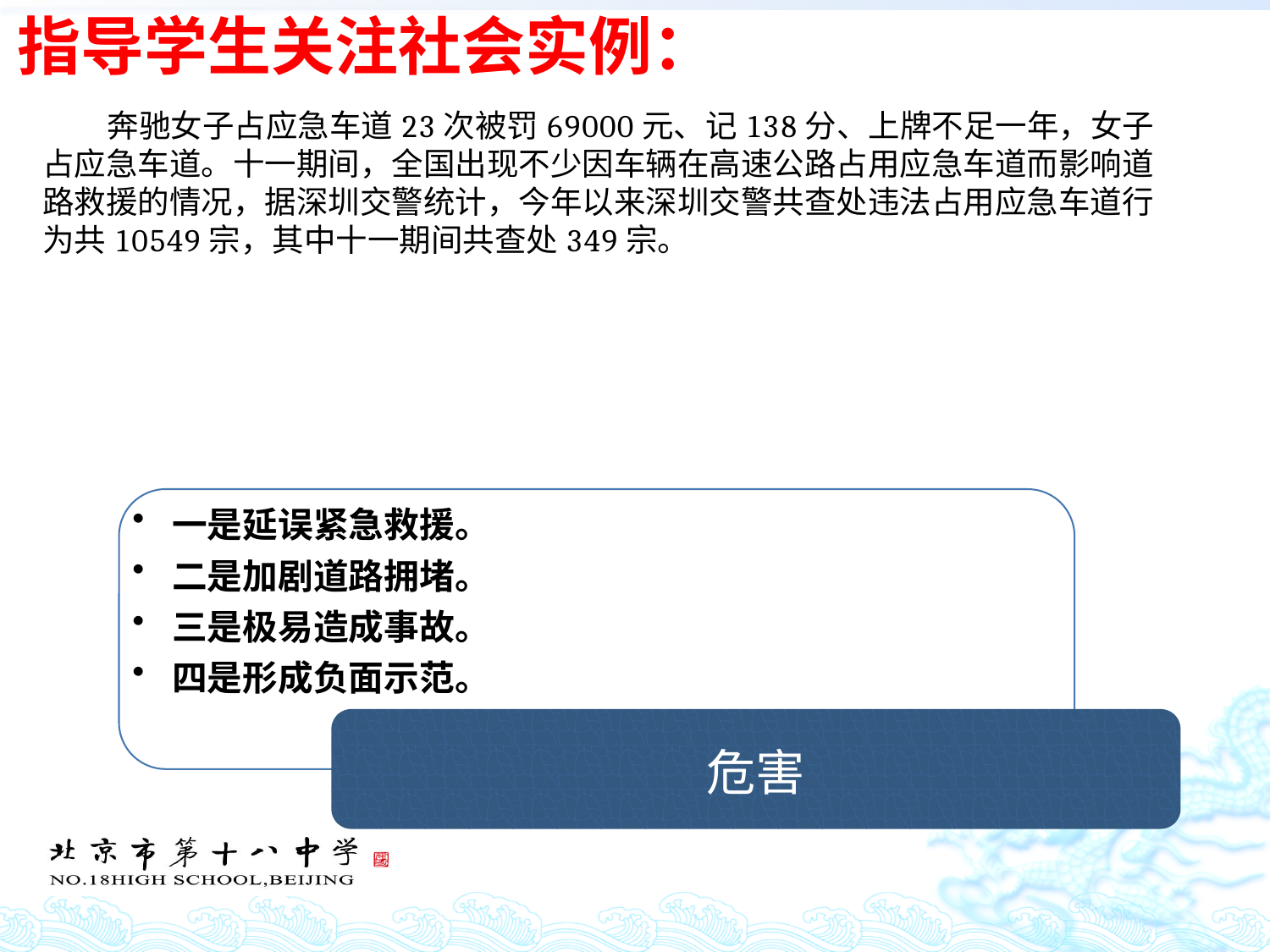

指导学生关注社会实例：
        奔驰女子占应急车道23次被罚69000元、记138分、上牌不足一年，女子占应急车道。十一期间，全国出现不少因车辆在高速公路占用应急车道而影响道路救援的情况，据深圳交警统计，今年以来深圳交警共查处违法占用应急车道行为共10549宗，其中十一期间共查处349宗。

危害
一是延误紧急救援。
二是加剧道路拥堵。
三是极易造成事故。
四是形成负面示范。